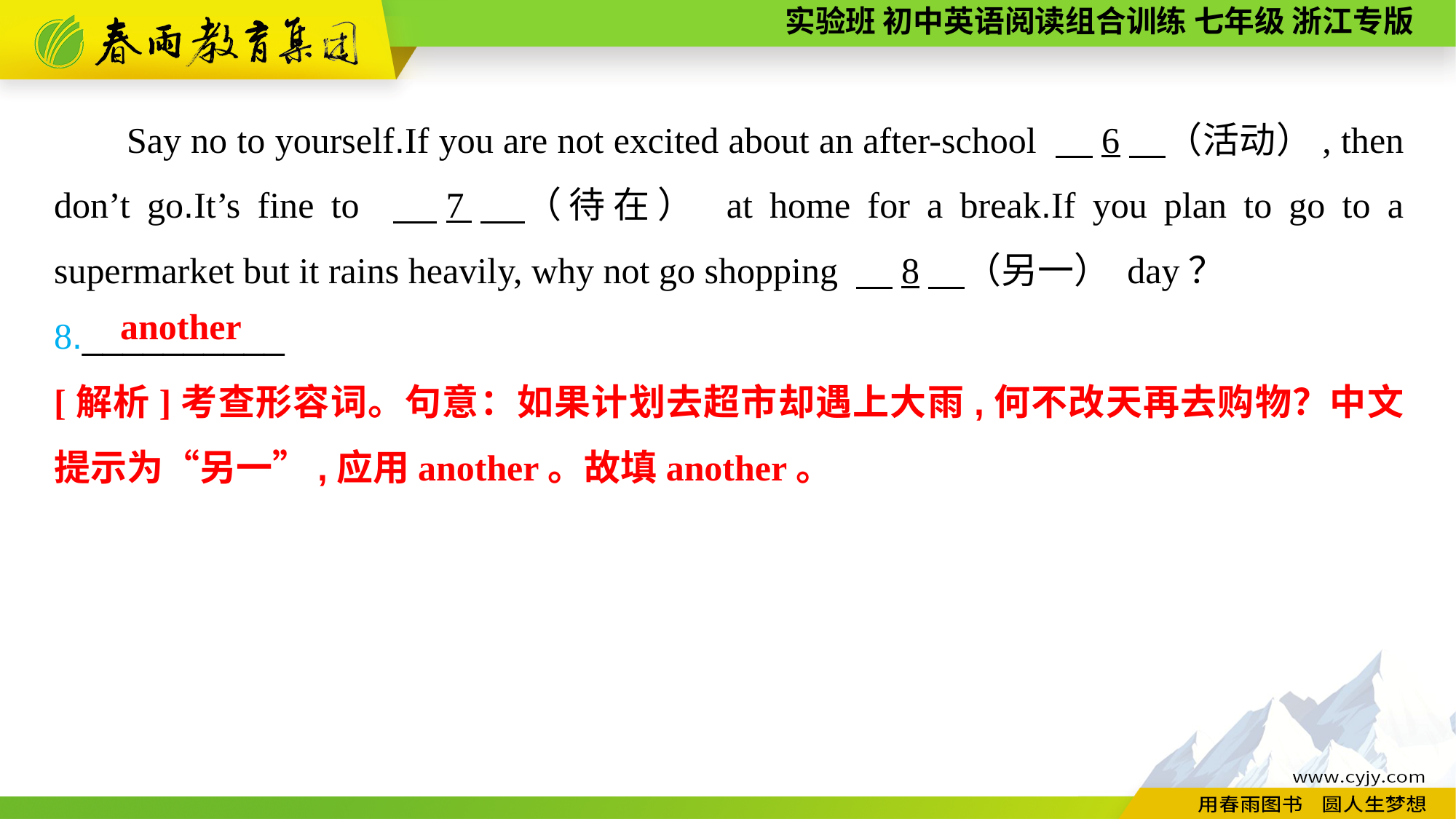

Say no to yourself.If you are not excited about an after-school 　6　（活动）, then don’t go.It’s fine to 　7　（待在） at home for a break.If you plan to go to a supermarket but it rains heavily, why not go shopping 　8　（另一） day？
8.__________
another
[解析]考查形容词。句意：如果计划去超市却遇上大雨,何不改天再去购物？中文提示为“另一”,应用another。故填another。